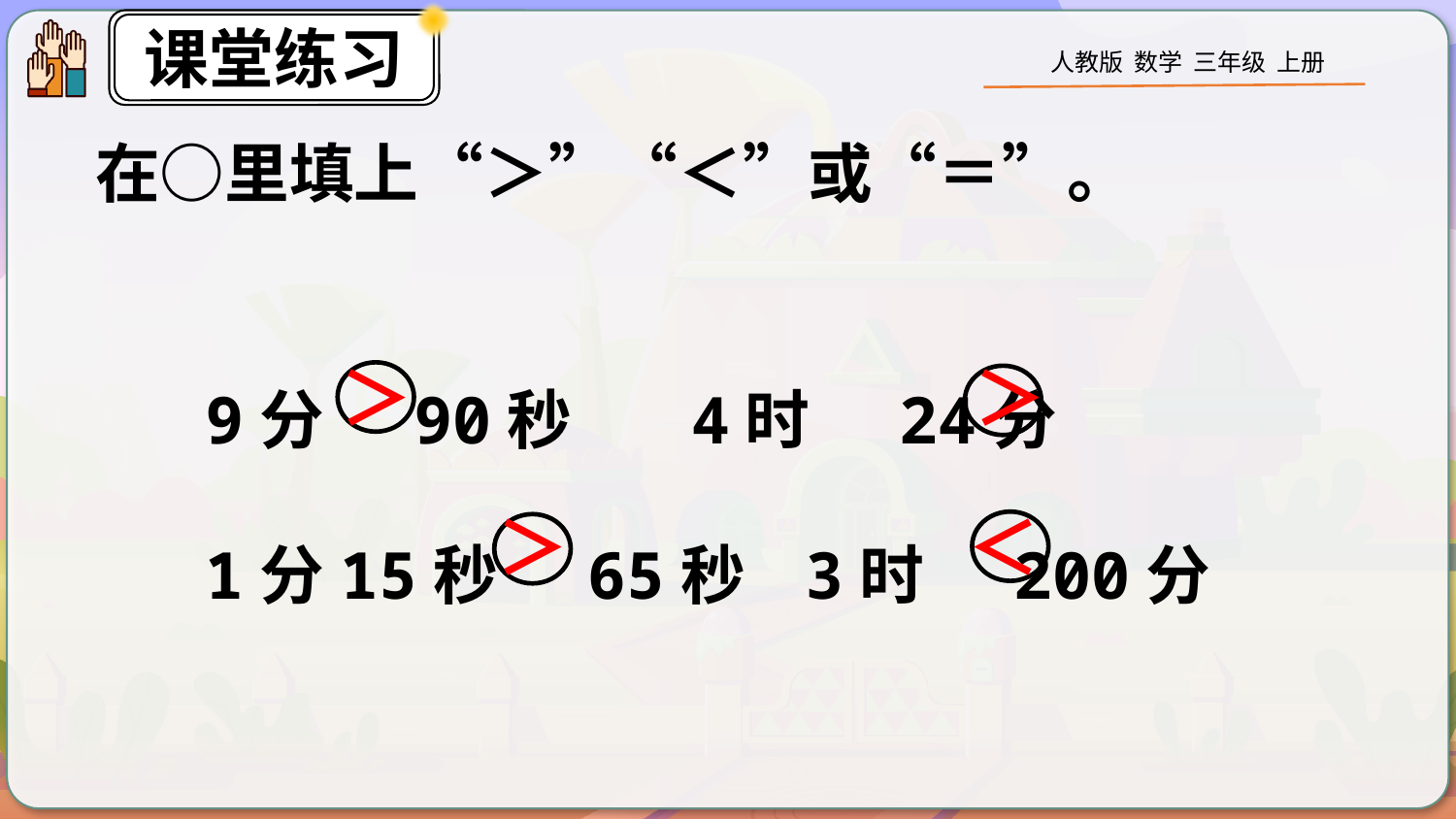

在○里填上“＞”“＜”或“＝”。
9分     90秒       4时     24分
1分15秒     65秒   3时     200分

＞
＞
＜
＞